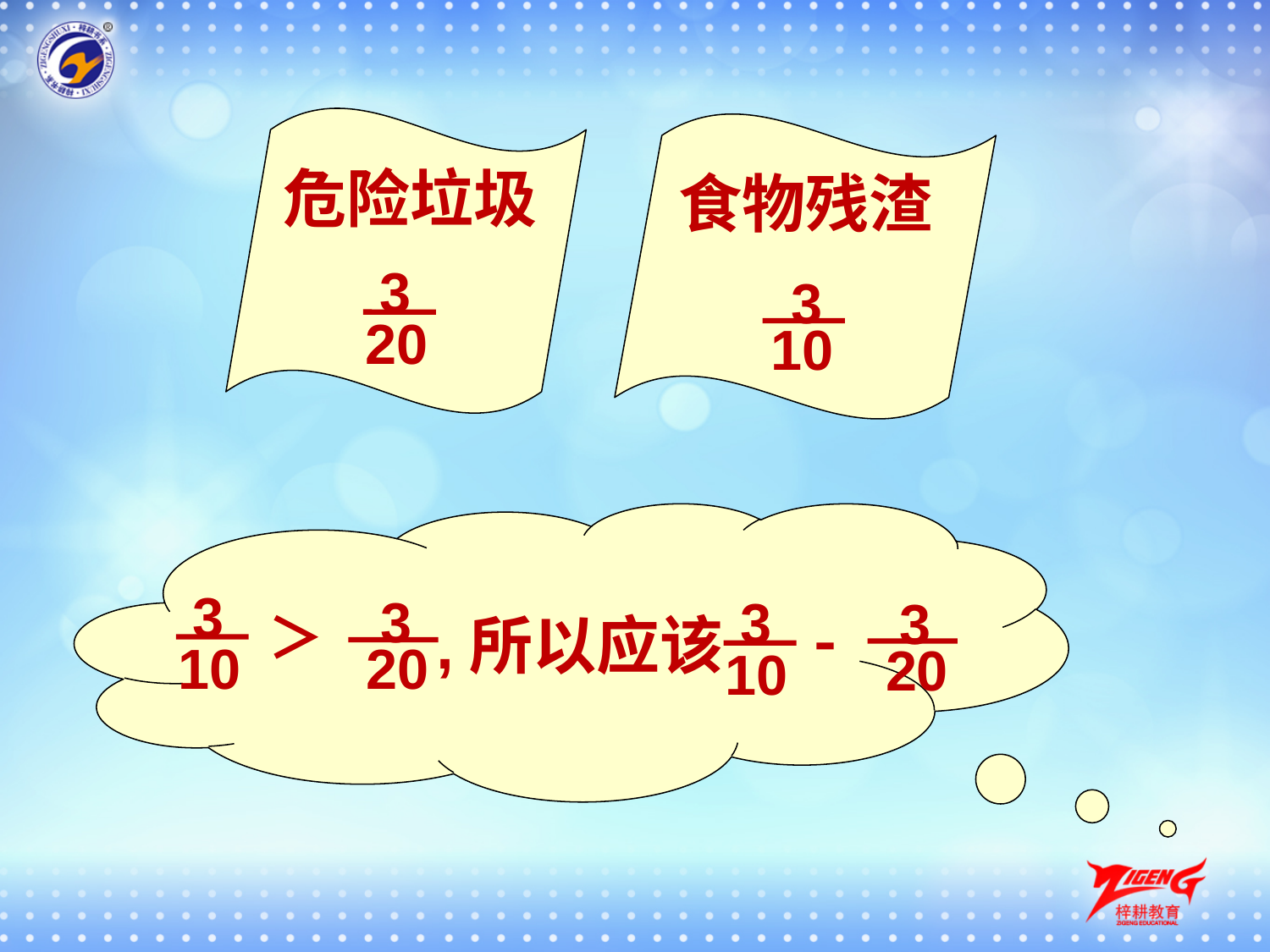

危险垃圾
食物残渣
3
20

3

 10

3
10

3

 20
3
10

3

 20
,所以应该
＞
−